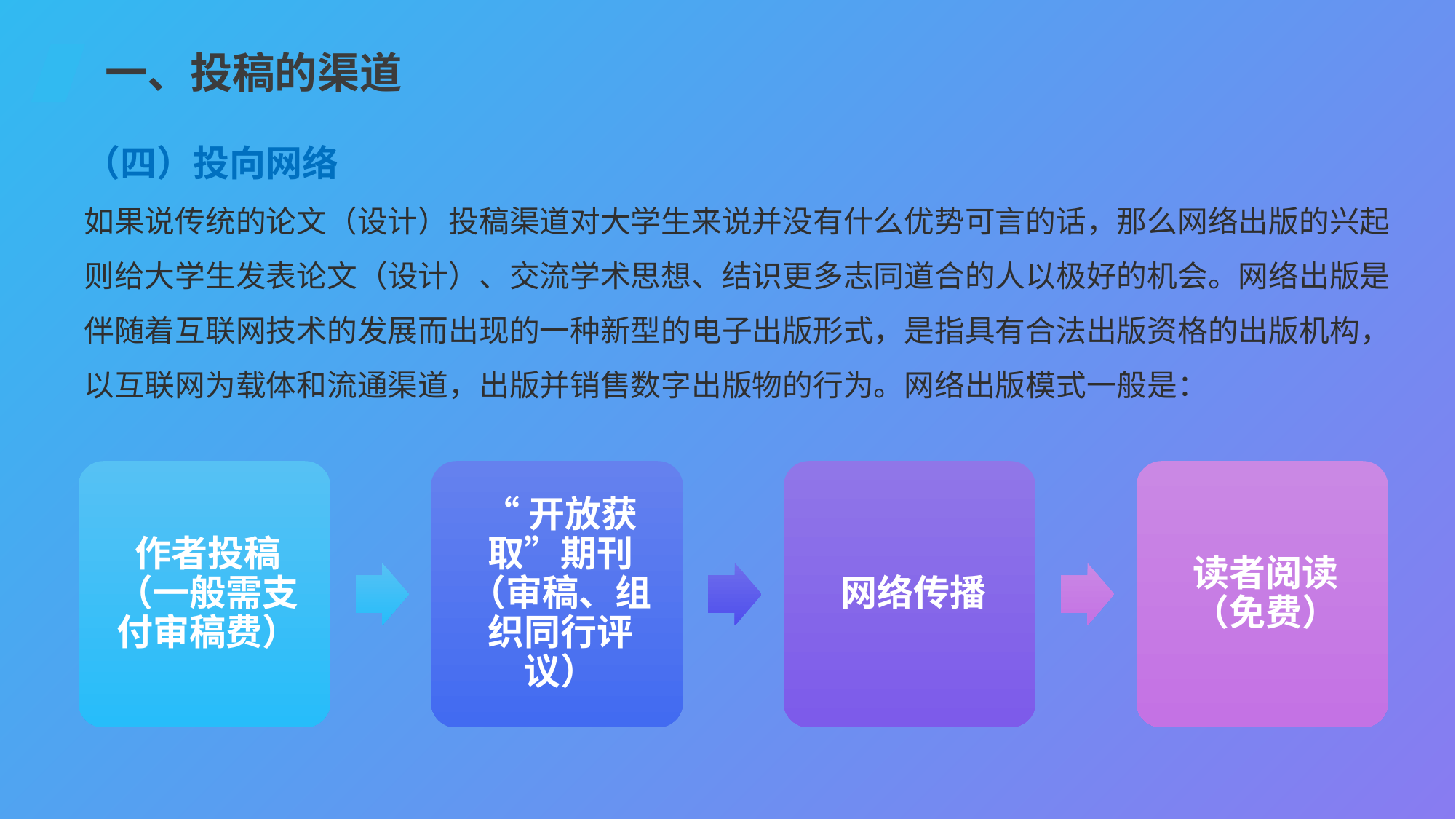

一、投稿的渠道
（四）投向网络
如果说传统的论文（设计）投稿渠道对大学生来说并没有什么优势可言的话，那么网络出版的兴起则给大学生发表论文（设计）、交流学术思想、结识更多志同道合的人以极好的机会。网络出版是伴随着互联网技术的发展而出现的一种新型的电子出版形式，是指具有合法出版资格的出版机构，以互联网为载体和流通渠道，出版并销售数字出版物的行为。网络出版模式一般是：
作者投稿（一般需支付审稿费）

“开放获取”期刊（审稿、组织同行评议）

网络传播

读者阅读（免费）